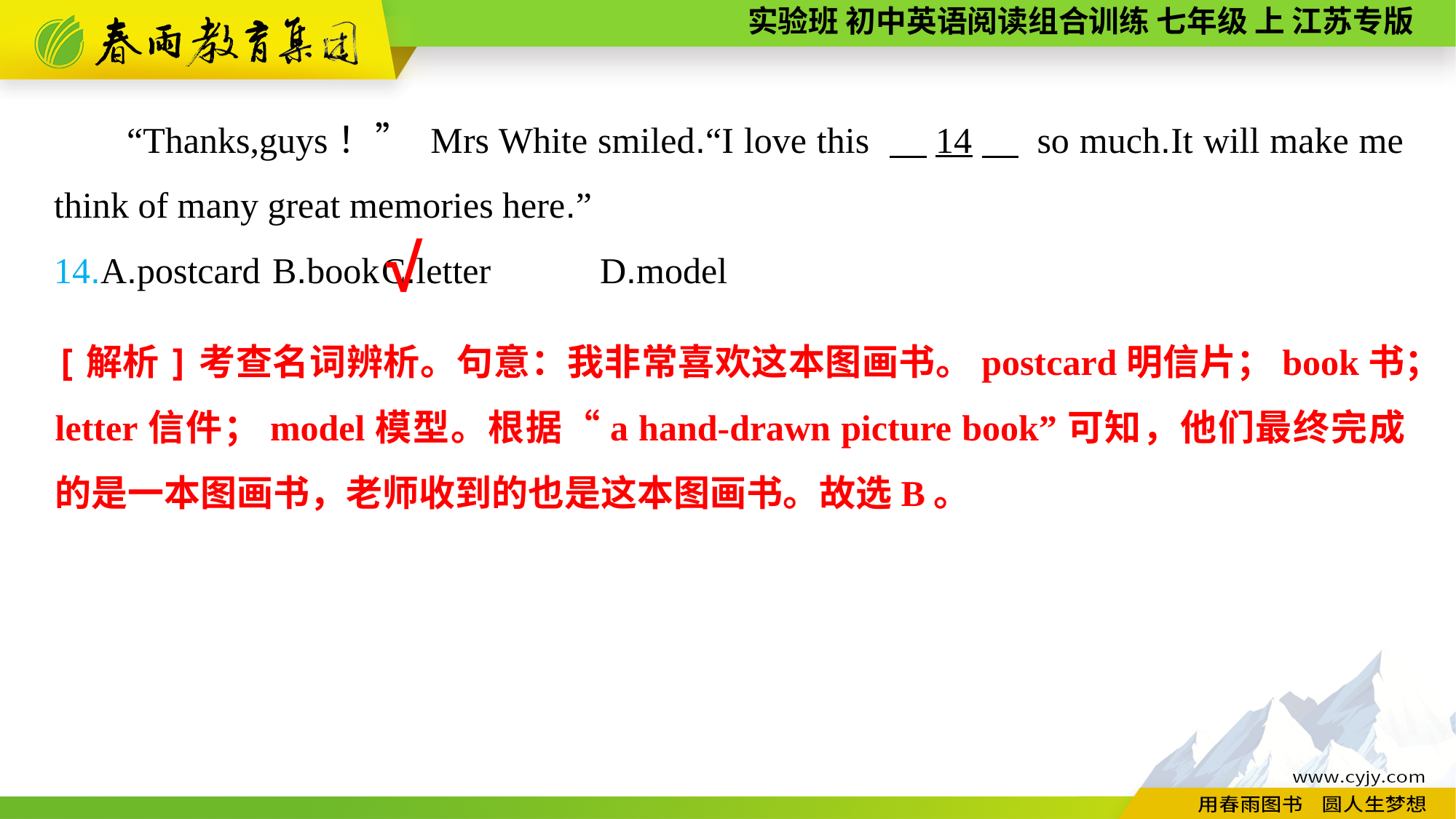

“Thanks,guys！” Mrs White smiled.“I love this 　14　 so much.It will make me think of many great memories here.”
14.A.postcard	B.book	C.letter	D.model
√
[解析]考查名词辨析。句意：我非常喜欢这本图画书。postcard明信片；book书；letter信件；model模型。根据“a hand-drawn picture book”可知，他们最终完成的是一本图画书，老师收到的也是这本图画书。故选B。